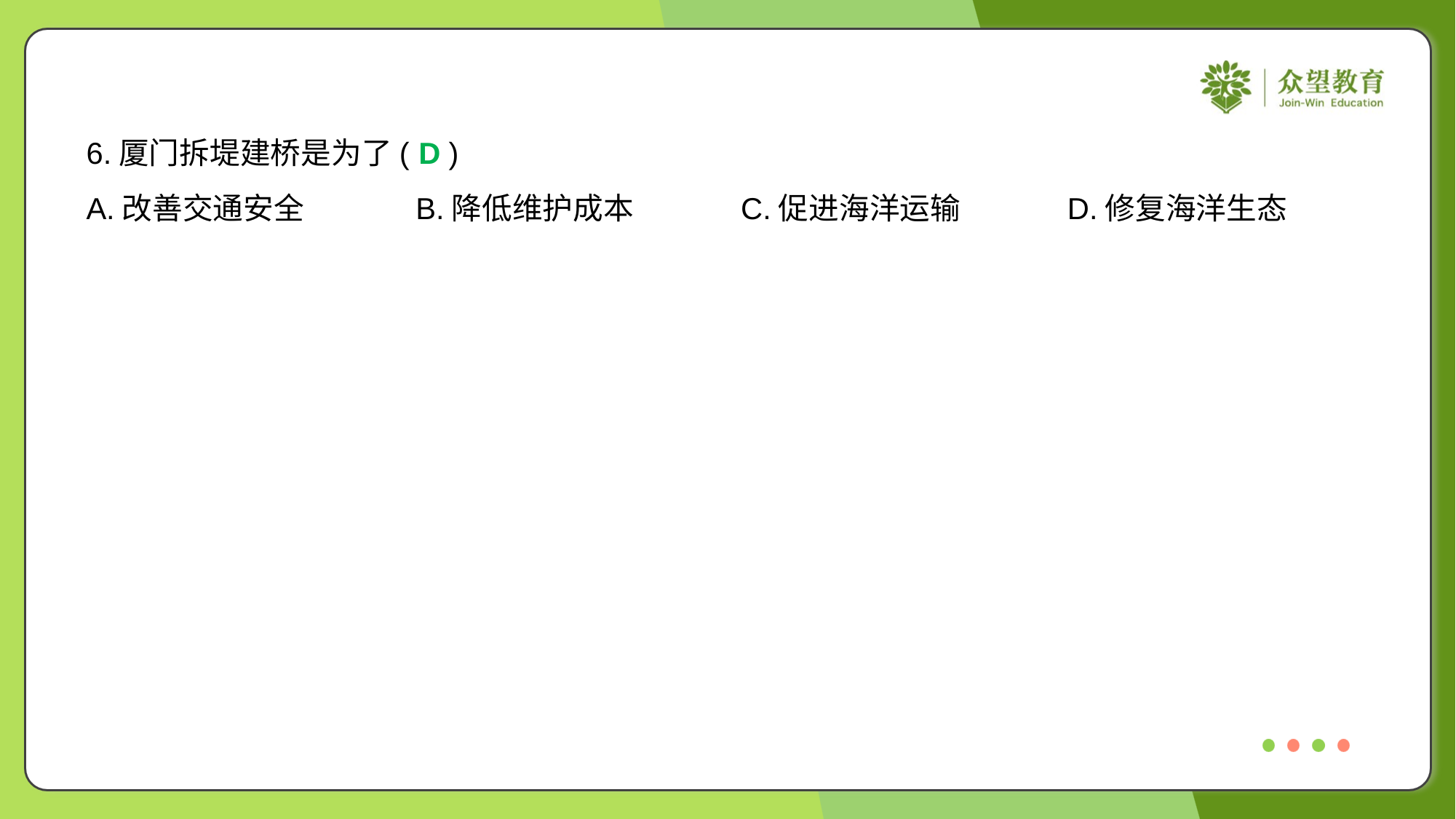

6.厦门拆堤建桥是为了(     )
D
A.改善交通安全	B.降低维护成本	C.促进海洋运输	D.修复海洋生态